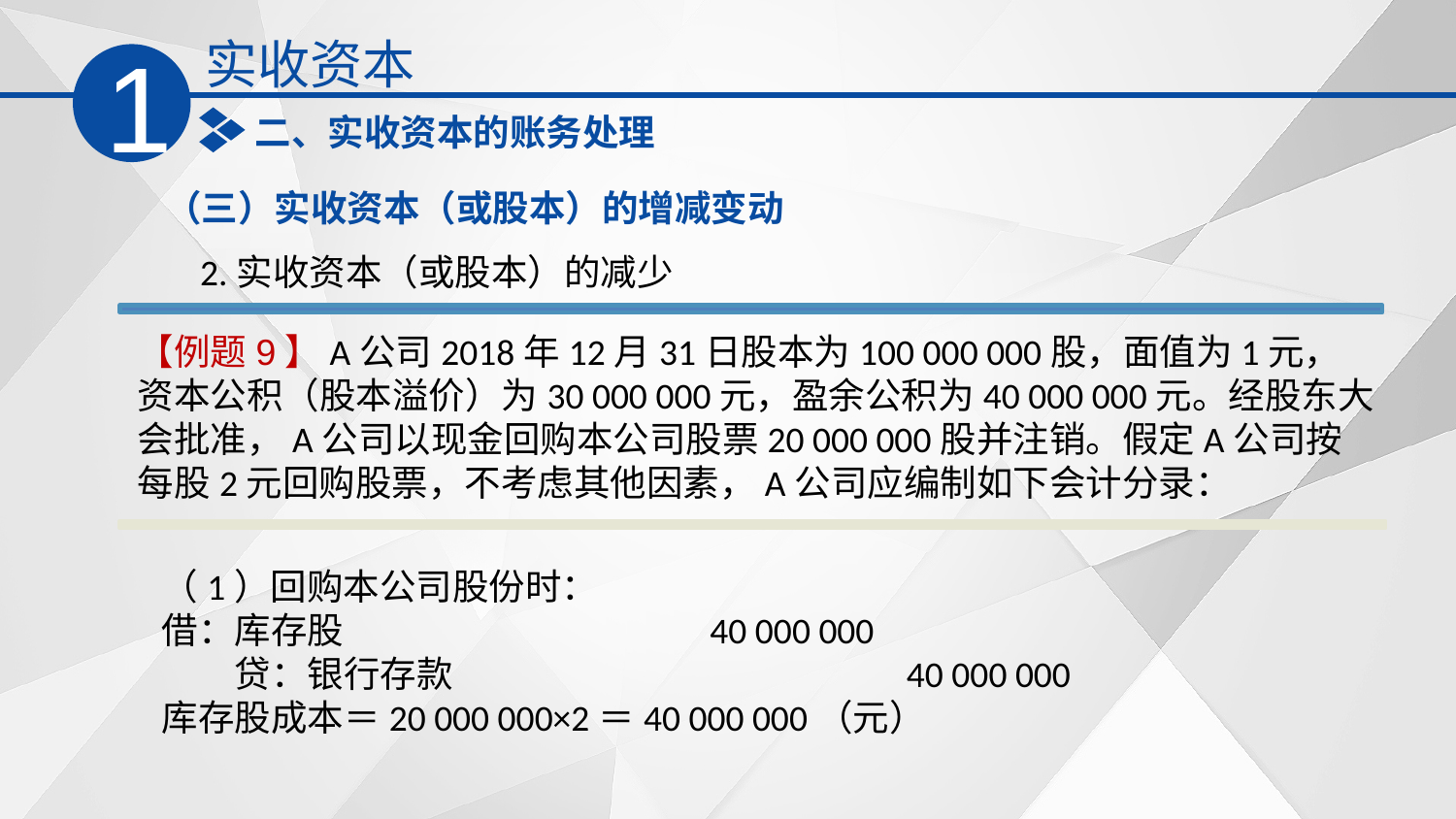

实收资本
1

二、实收资本的账务处理

（三）实收资本（或股本）的增减变动
2.实收资本（或股本）的减少

【例题9】A公司2018年12月31日股本为100 000 000股，面值为1元，资本公积（股本溢价）为30 000 000元，盈余公积为40 000 000元。经股东大会批准，A公司以现金回购本公司股票20 000 000股并注销。假定A公司按每股2元回购股票，不考虑其他因素，A公司应编制如下会计分录：

（1）回购本公司股份时：
借：库存股　　　　　　　　        40 000 000
　　贷：银行存款　　　　　　　                       40 000 000
库存股成本＝20 000 000×2＝40 000 000（元）